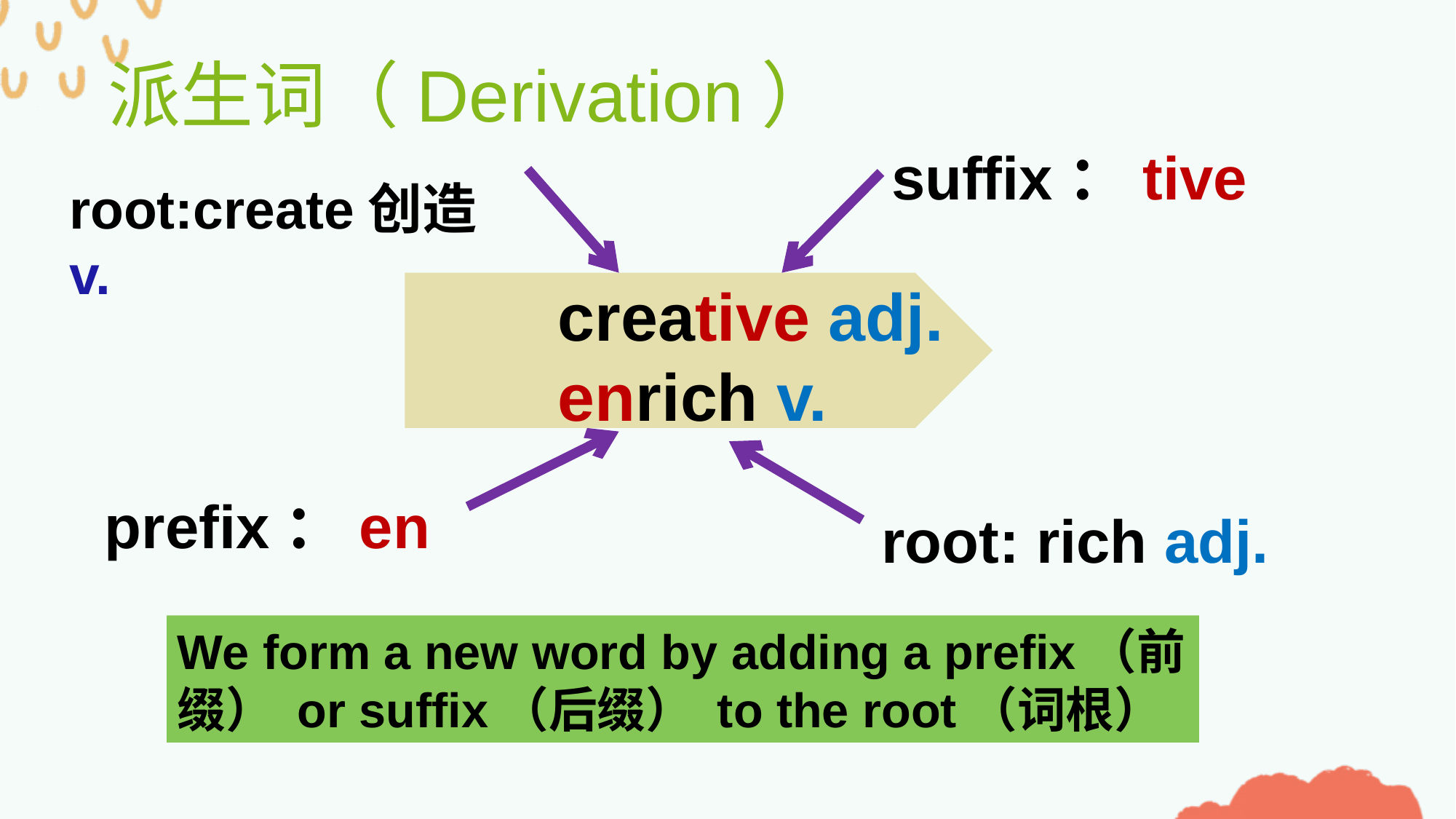

派生词（Derivation）
suffix：tive
root:create创造 v.
creative adj.
enrich v.

prefix：en
root: rich adj.
We form a new word by adding a prefix（前缀） or suffix（后缀） to the root（词根）